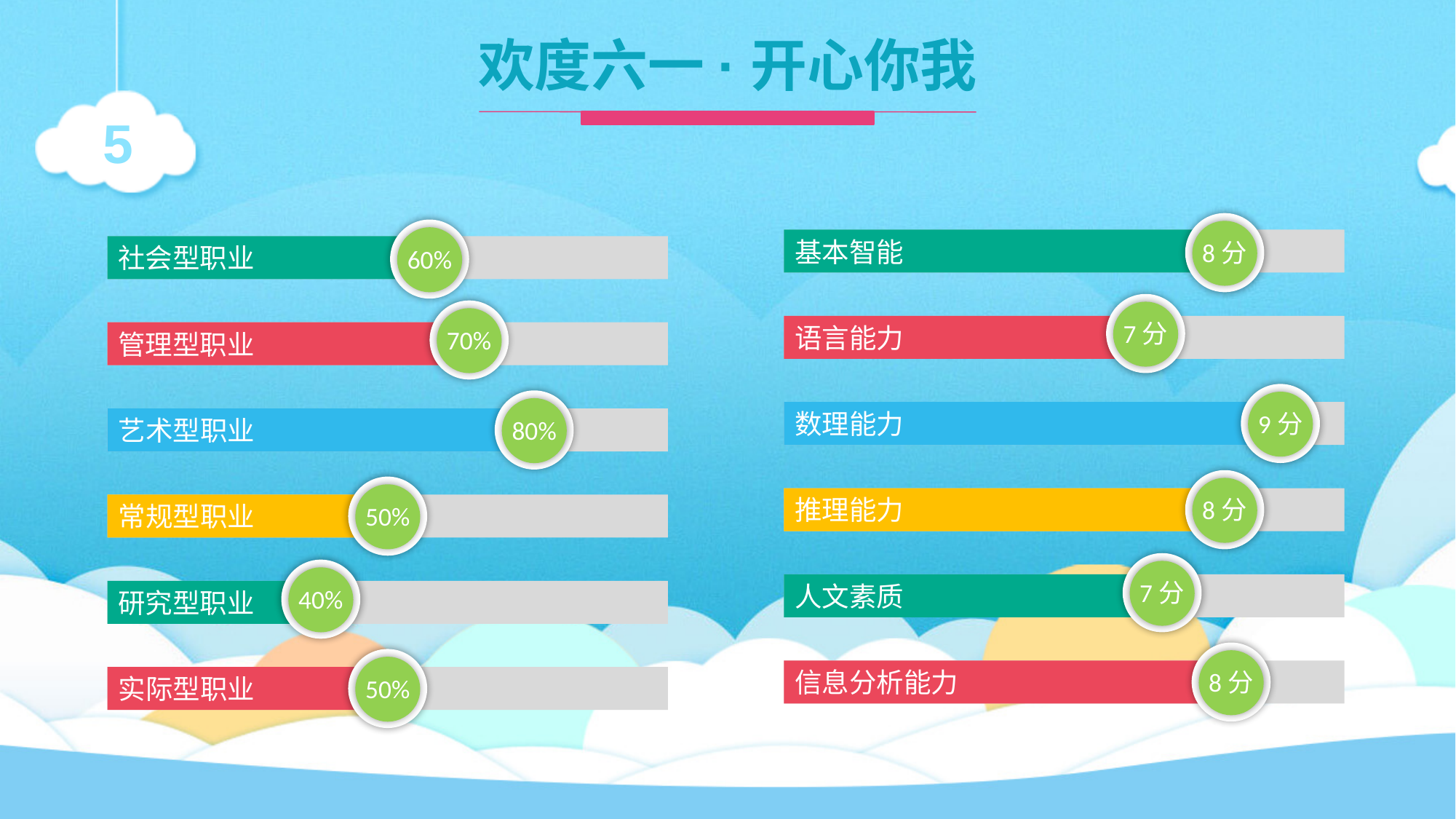

8分

60%

基本智能

社会型职业

7分

70%

语言能力

管理型职业

9分

80%

数理能力

艺术型职业

8分

50%

推理能力

常规型职业

7分

40%

人文素质

研究型职业

8分

50%

信息分析能力

实际型职业